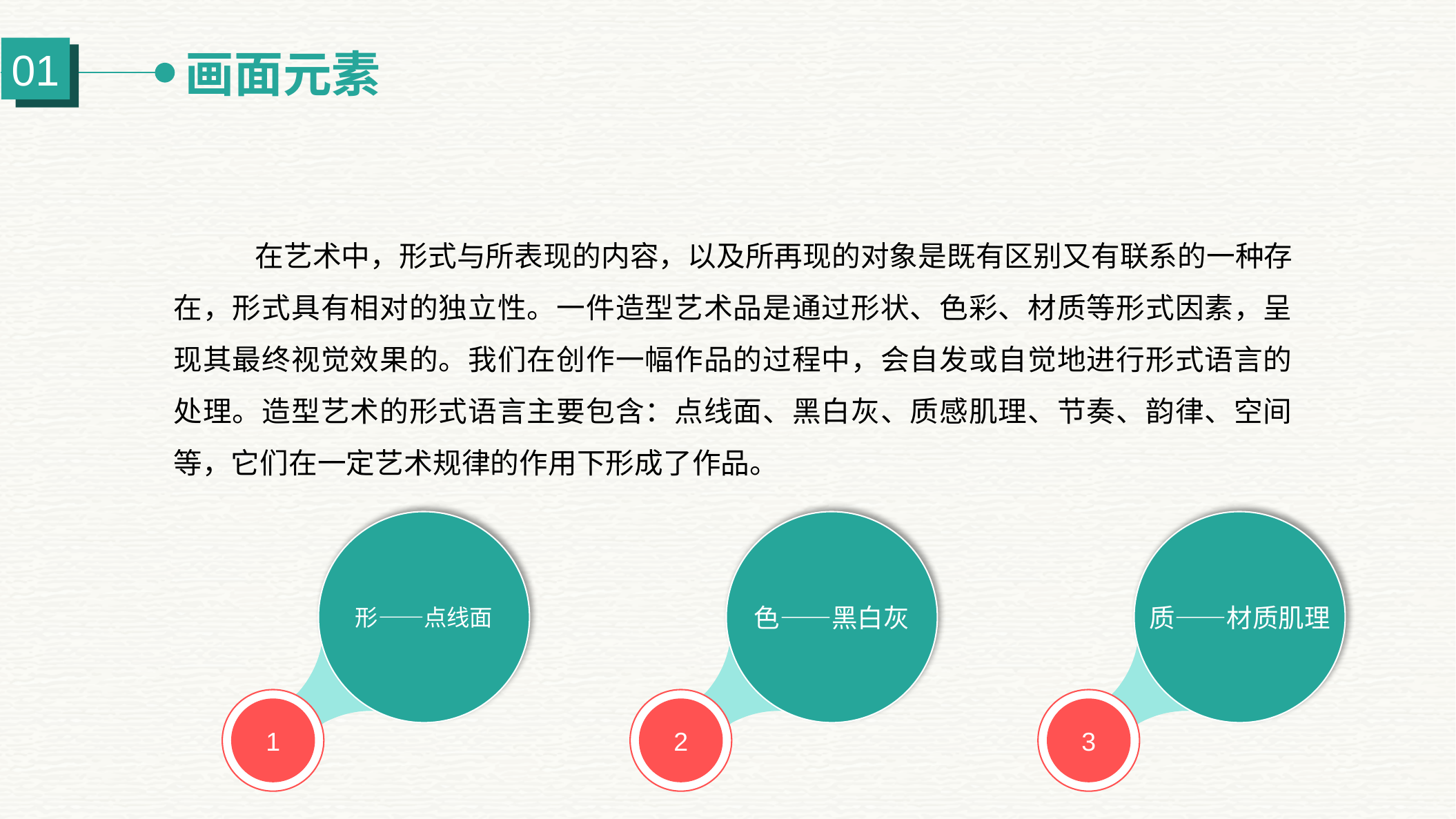

画面元素
01

在艺术中，形式与所表现的内容，以及所再现的对象是既有区别又有联系的一种存在，形式具有相对的独立性。一件造型艺术品是通过形状、色彩、材质等形式因素，呈现其最终视觉效果的。我们在创作一幅作品的过程中，会自发或自觉地进行形式语言的处理。造型艺术的形式语言主要包含：点线面、黑白灰、质感肌理、节奏、韵律、空间等，它们在一定艺术规律的作用下形成了作品。
形——点线面

1
色——黑白灰

2
质——材质肌理

3